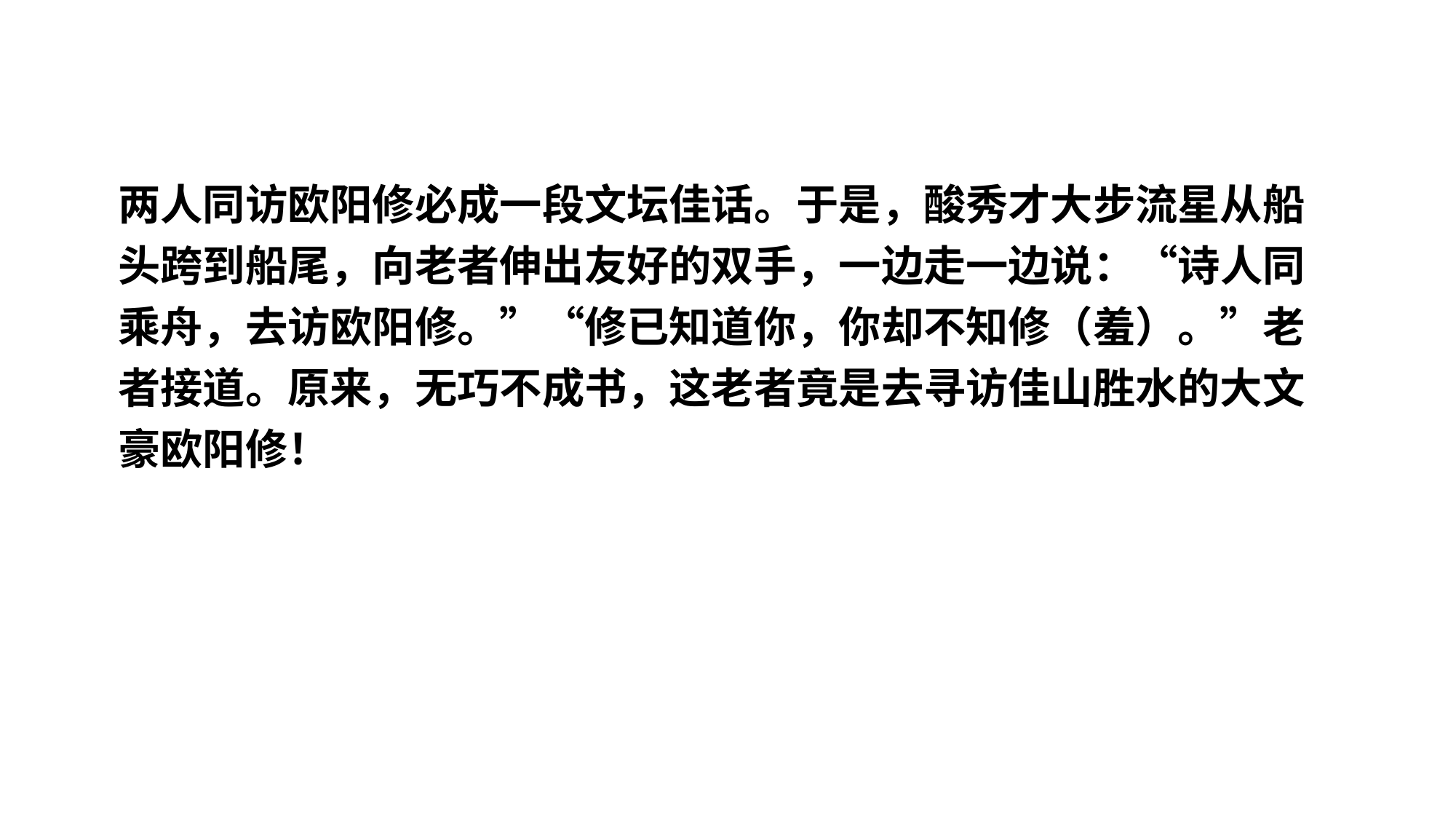

两人同访欧阳修必成一段文坛佳话。于是，酸秀才大步流星从船头跨到船尾，向老者伸出友好的双手，一边走一边说：“诗人同乘舟，去访欧阳修。”“修已知道你，你却不知修（羞）。”老者接道。原来，无巧不成书，这老者竟是去寻访佳山胜水的大文豪欧阳修！